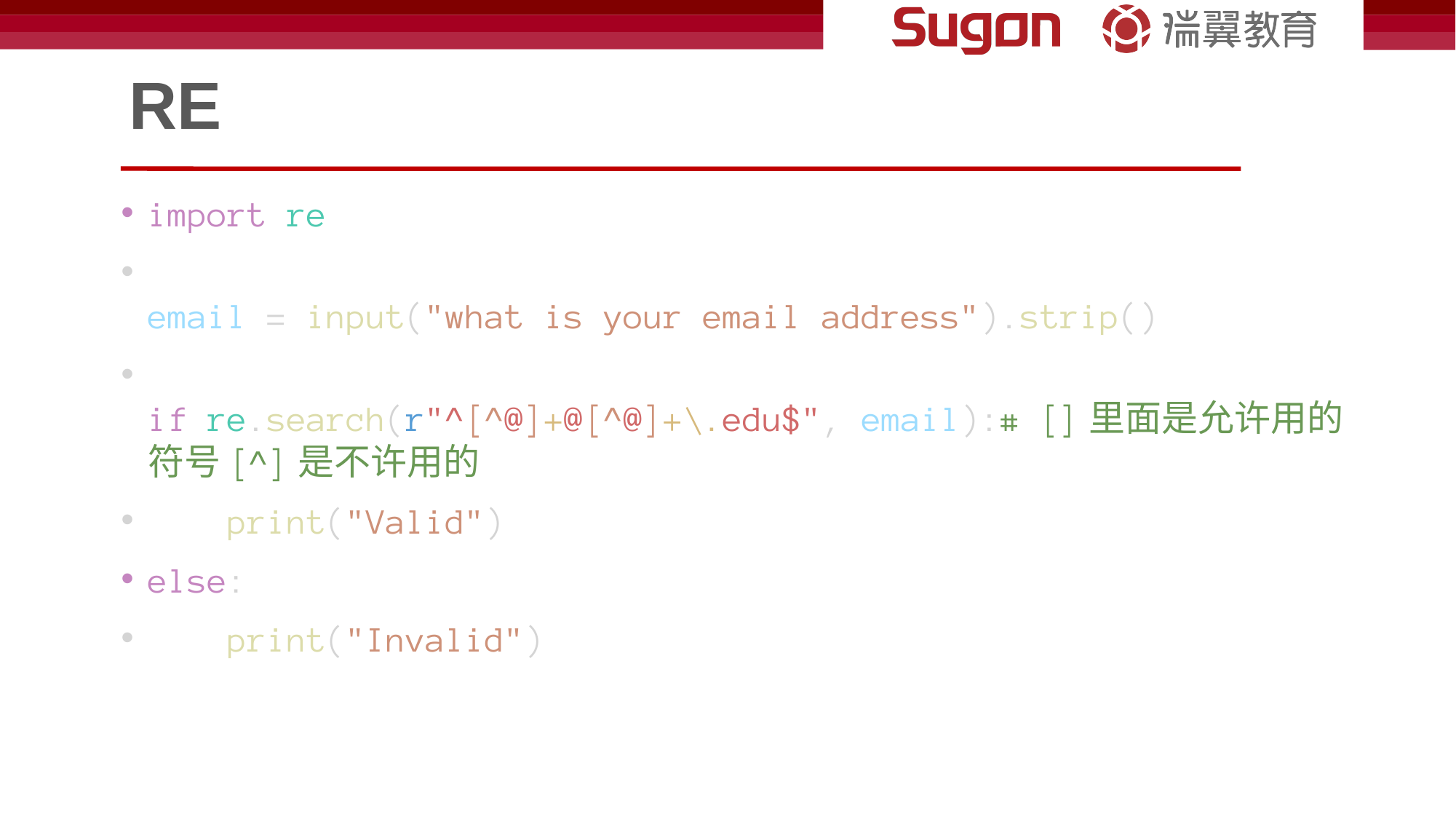

# RE
import re
email = input("what is your email address").strip()
if re.search(r"^[^@]+@[^@]+\.edu$", email):# []里面是允许用的符号[^]是不许用的
    print("Valid")
else:
    print("Invalid")